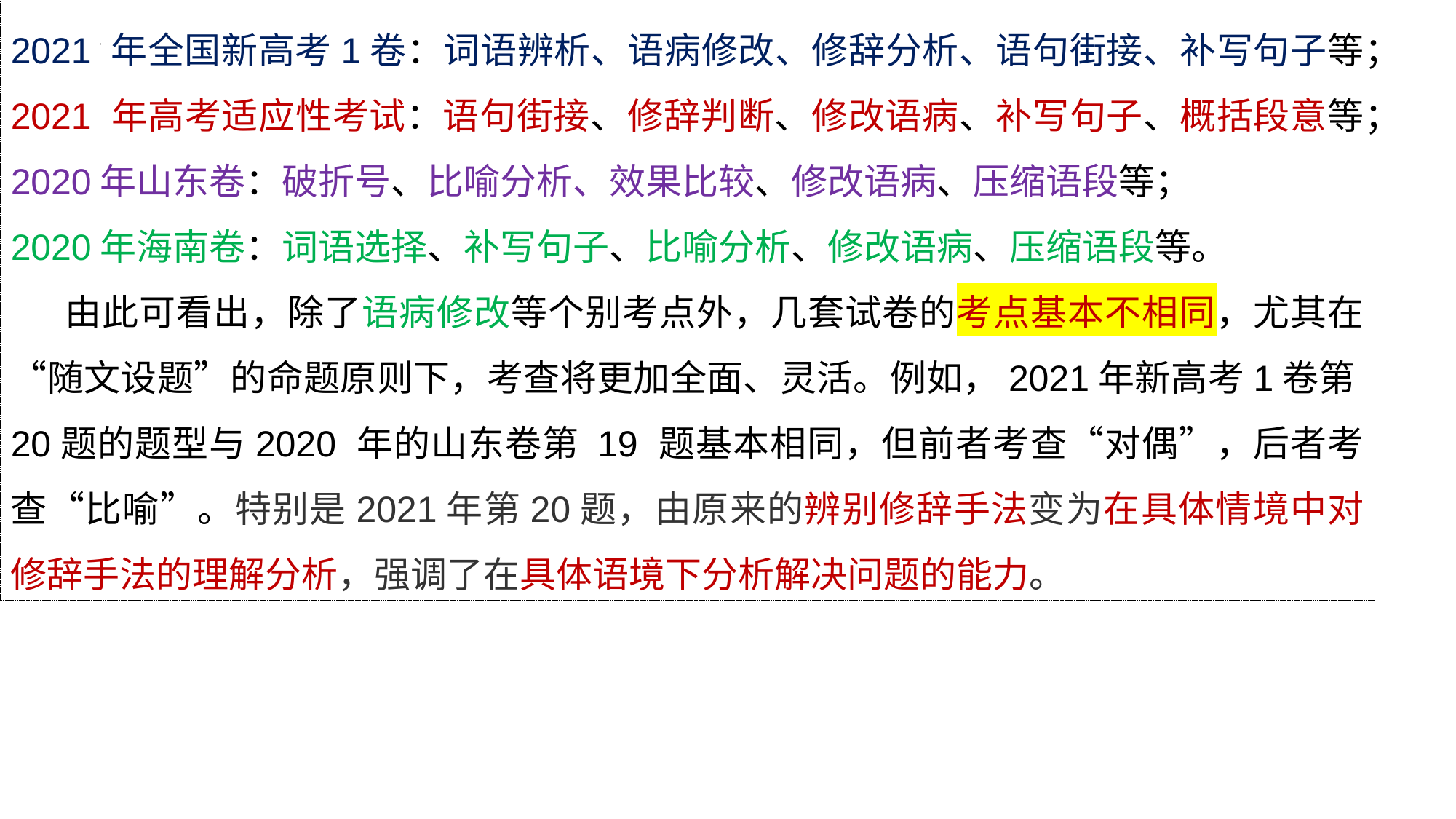

2021 年全国新高考1卷：词语辨析、语病修改、修辞分析、语句街接、补写句子等；
2021 年高考适应性考试：语句街接、修辞判断、修改语病、补写句子、概括段意等；
2020年山东卷：破折号、比喻分析、效果比较、修改语病、压缩语段等；
2020年海南卷：词语选择、补写句子、比喻分析、修改语病、压缩语段等。
     由此可看出，除了语病修改等个别考点外，几套试卷的考点基本不相同，尤其在“随文设题”的命题原则下，考查将更加全面、灵活。例如，2021年新高考1卷第20题的题型与2020 年的山东卷第 19 题基本相同，但前者考查“对偶”，后者考查“比喻”。特别是2021年第20题，由原来的辨别修辞手法变为在具体情境中对修辞手法的理解分析，强调了在具体语境下分析解决问题的能力。